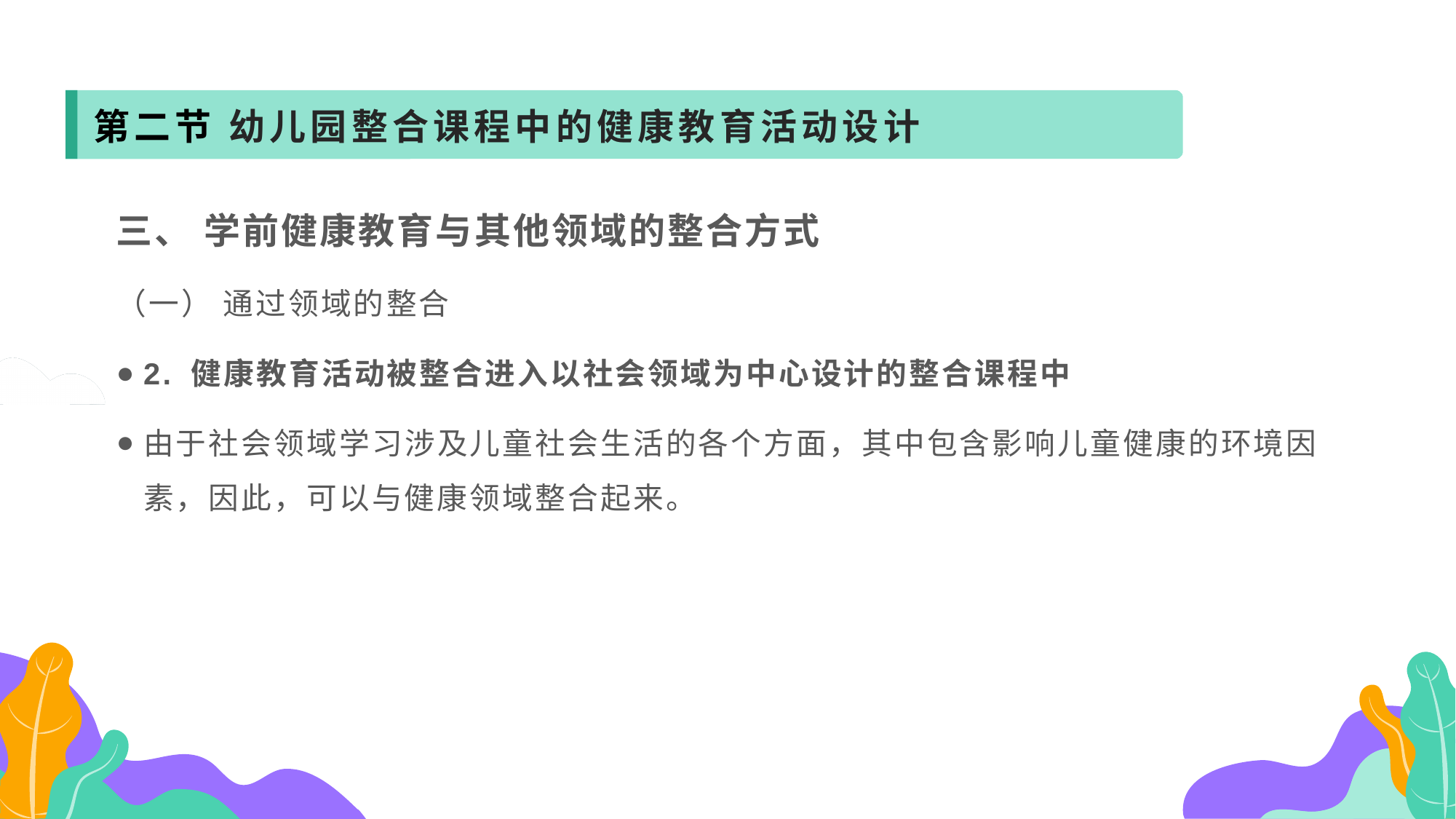

第二节 幼儿园整合课程中的健康教育活动设计
三、 学前健康教育与其他领域的整合方式
（一） 通过领域的整合
2. 健康教育活动被整合进入以社会领域为中心设计的整合课程中
由于社会领域学习涉及儿童社会生活的各个方面，其中包含影响儿童健康的环境因素，因此，可以与健康领域整合起来。